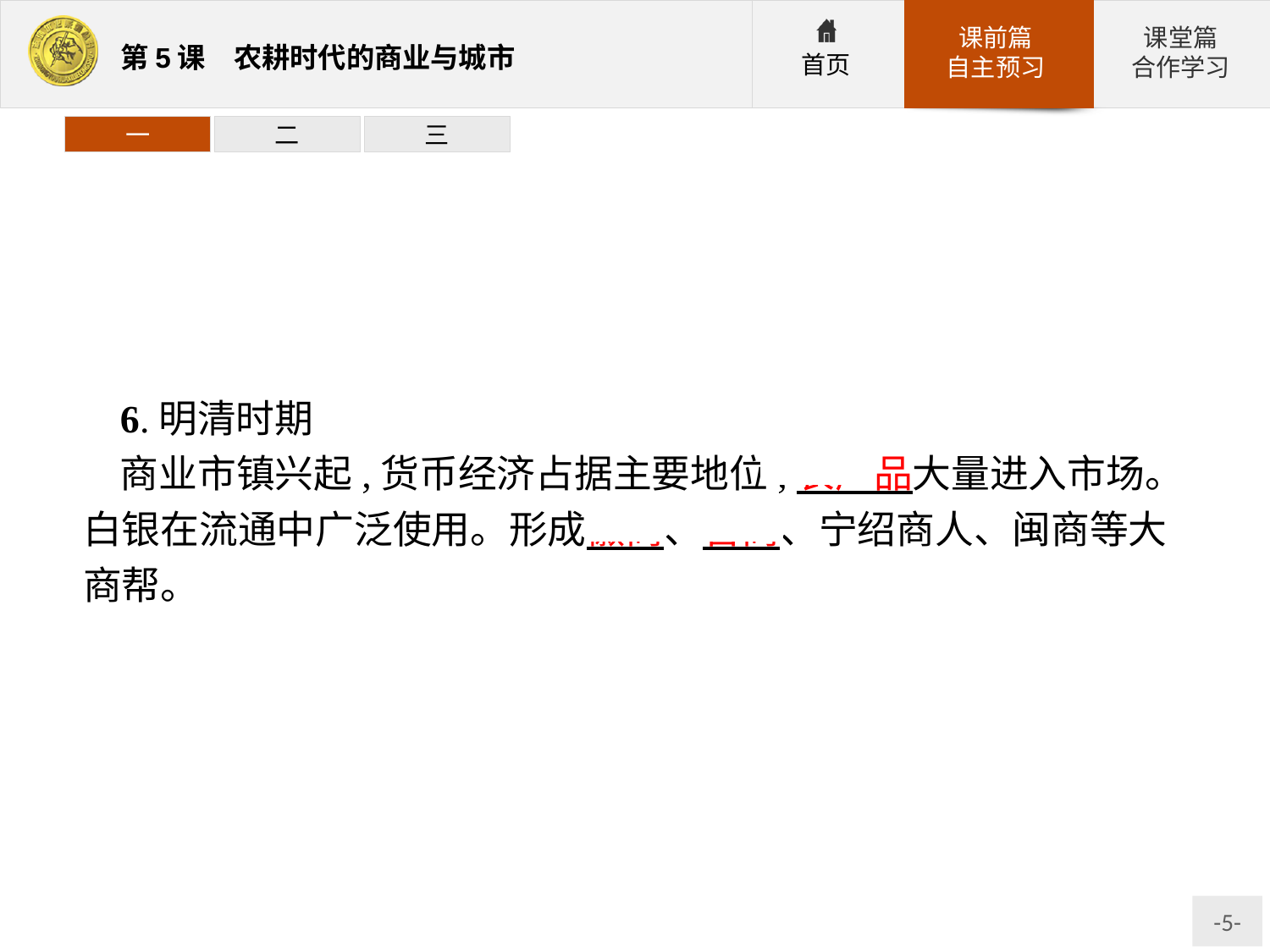

一
二
三
6.明清时期
商业市镇兴起,货币经济占据主要地位,农产品大量进入市场。白银在流通中广泛使用。形成徽商、晋商、宁绍商人、闽商等大商帮。